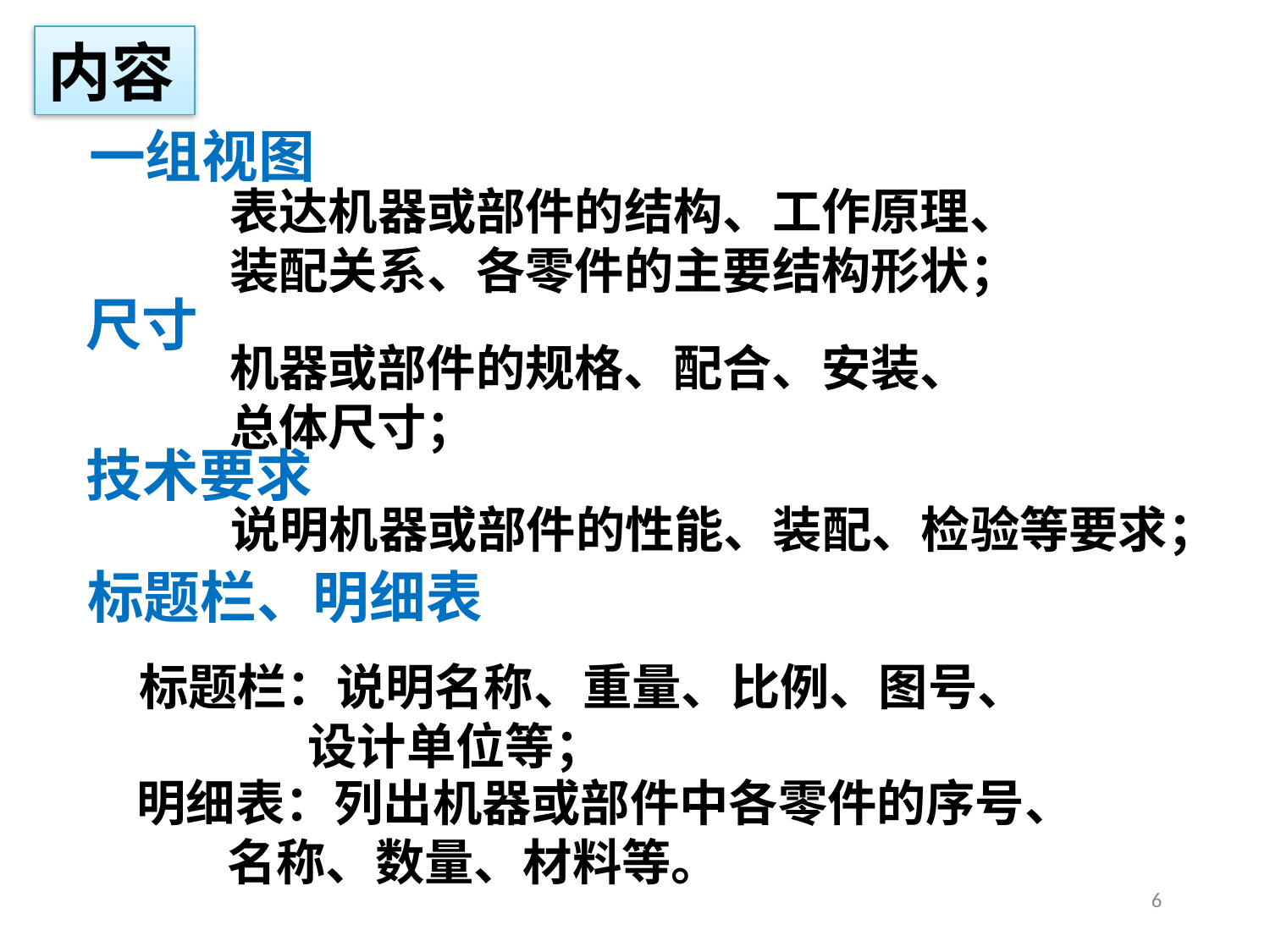

内容
一组视图
表达机器或部件的结构、工作原理、
装配关系、各零件的主要结构形状；
尺寸
机器或部件的规格、配合、安装、
总体尺寸；
技术要求
说明机器或部件的性能、装配、检验等要求；
标题栏、明细表
标题栏：说明名称、重量、比例、图号、
              设计单位等；
明细表：列出机器或部件中各零件的序号、
       名称、数量、材料等。
6